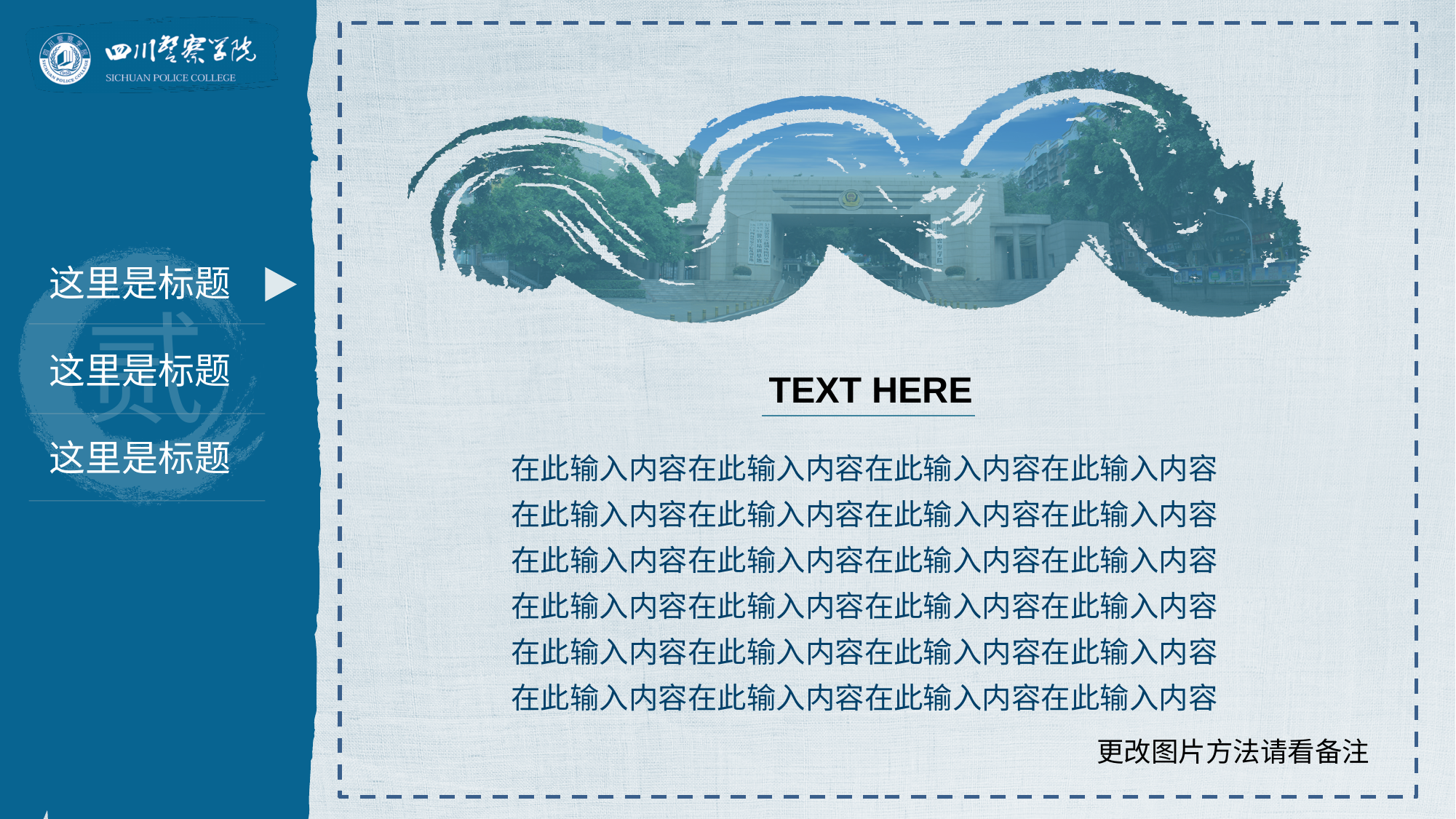

贰
这里是标题
这里是标题
这里是标题

TEXT HERE
在此输入内容在此输入内容在此输入内容在此输入内容
在此输入内容在此输入内容在此输入内容在此输入内容
在此输入内容在此输入内容在此输入内容在此输入内容
在此输入内容在此输入内容在此输入内容在此输入内容
在此输入内容在此输入内容在此输入内容在此输入内容
在此输入内容在此输入内容在此输入内容在此输入内容

更改图片方法请看备注